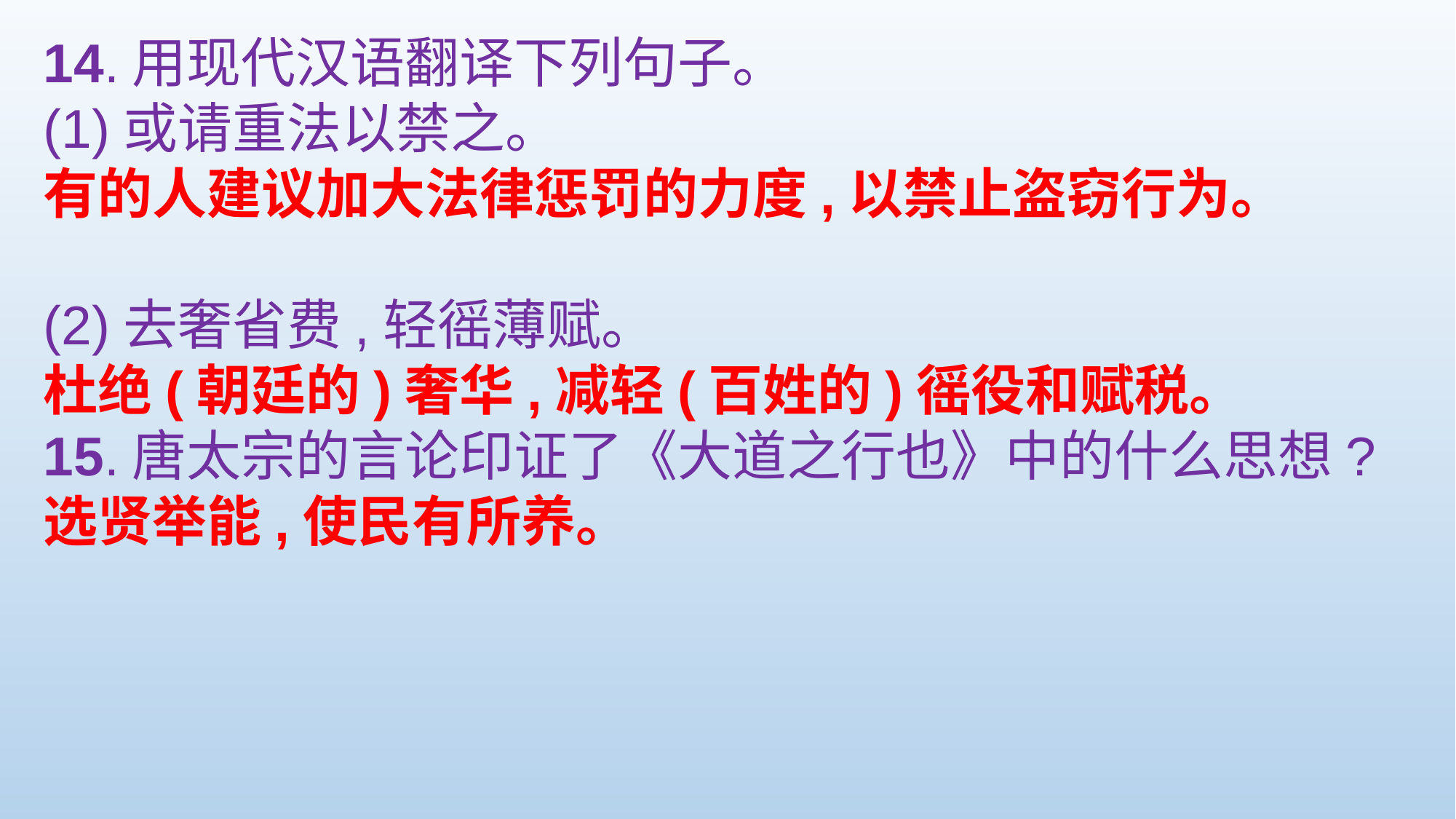

14.用现代汉语翻译下列句子。
(1)或请重法以禁之。
有的人建议加大法律惩罚的力度,以禁止盗窃行为。
(2)去奢省费,轻徭薄赋。
杜绝(朝廷的)奢华,减轻(百姓的)徭役和赋税。
15.唐太宗的言论印证了《大道之行也》中的什么思想?
选贤举能,使民有所养。